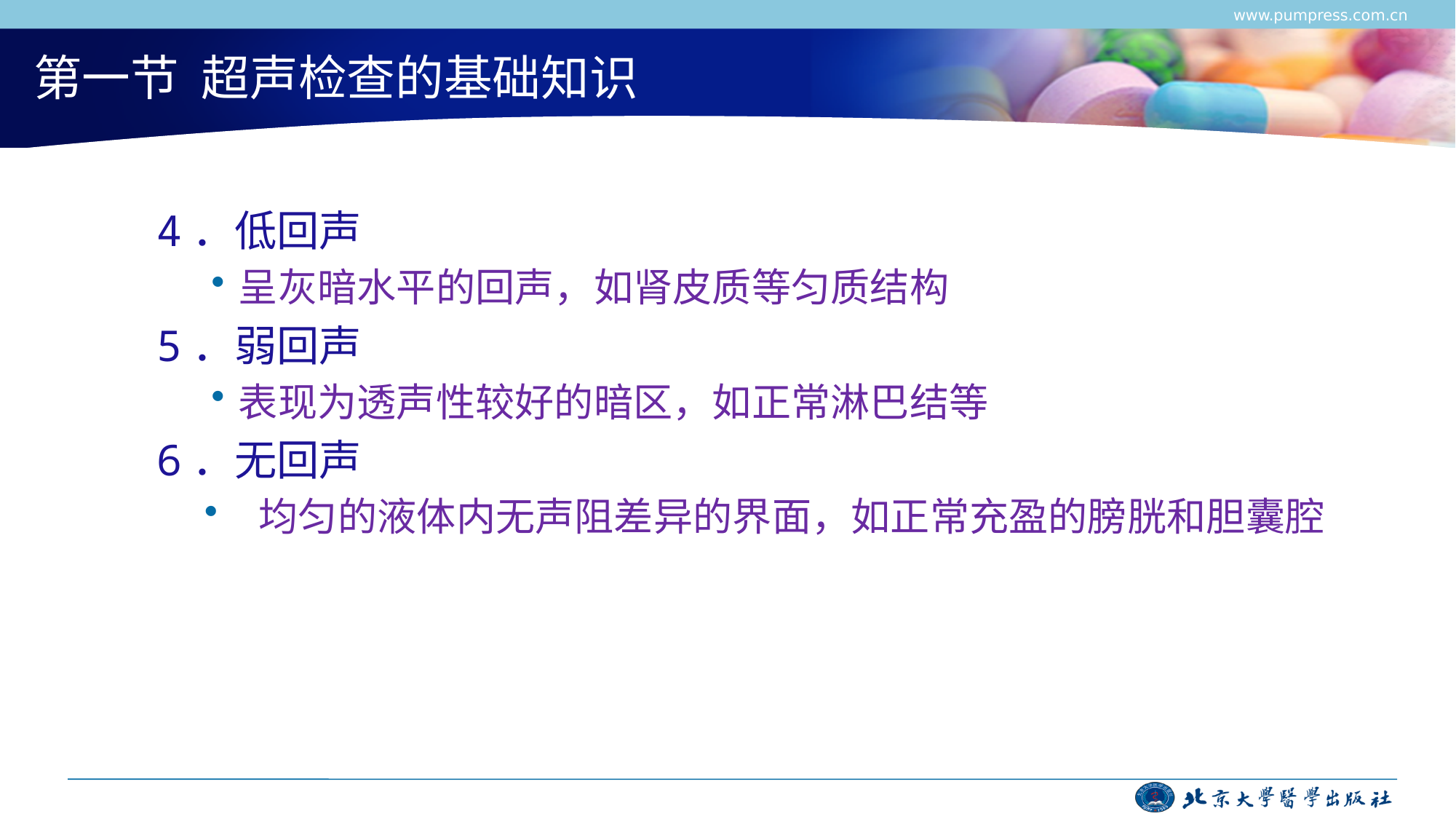

www.pumpress.com.cn
# 第一节  超声检查的基础知识
4．低回声
呈灰暗水平的回声，如肾皮质等匀质结构
5．弱回声
表现为透声性较好的暗区，如正常淋巴结等
6．无回声
均匀的液体内无声阻差异的界面，如正常充盈的膀胱和胆囊腔